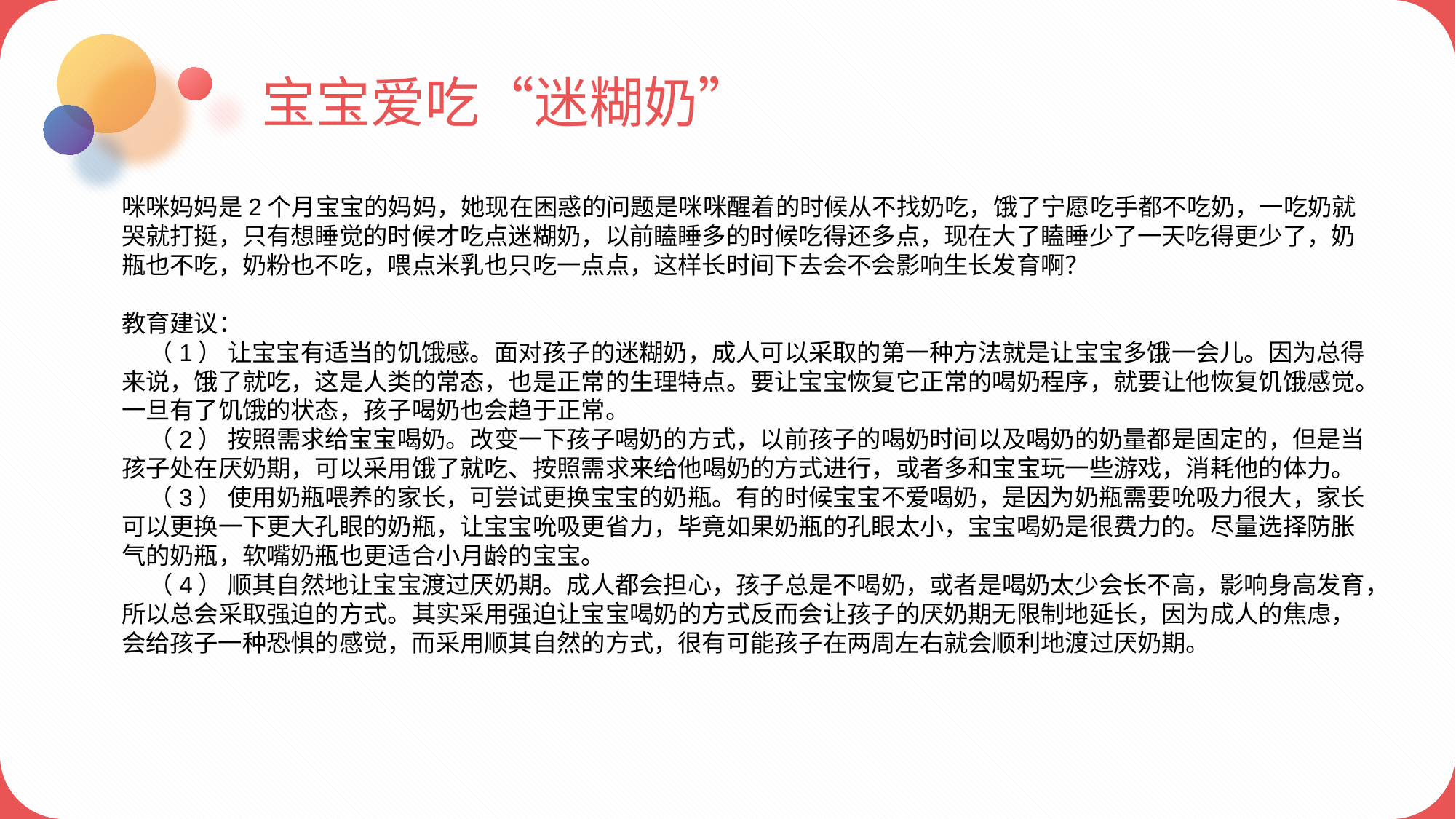

宝宝爱吃“迷糊奶”
咪咪妈妈是2个月宝宝的妈妈，她现在困惑的问题是咪咪醒着的时候从不找奶吃，饿了宁愿吃手都不吃奶，一吃奶就哭就打挺，只有想睡觉的时候才吃点迷糊奶，以前瞌睡多的时候吃得还多点，现在大了瞌睡少了一天吃得更少了，奶瓶也不吃，奶粉也不吃，喂点米乳也只吃一点点，这样长时间下去会不会影响生长发育啊？

教育建议：
    （1） 让宝宝有适当的饥饿感。面对孩子的迷糊奶，成人可以采取的第一种方法就是让宝宝多饿一会儿。因为总得来说，饿了就吃，这是人类的常态，也是正常的生理特点。要让宝宝恢复它正常的喝奶程序，就要让他恢复饥饿感觉。一旦有了饥饿的状态，孩子喝奶也会趋于正常。
    （2） 按照需求给宝宝喝奶。改变一下孩子喝奶的方式，以前孩子的喝奶时间以及喝奶的奶量都是固定的，但是当孩子处在厌奶期，可以采用饿了就吃、按照需求来给他喝奶的方式进行，或者多和宝宝玩一些游戏，消耗他的体力。
    （3） 使用奶瓶喂养的家长，可尝试更换宝宝的奶瓶。有的时候宝宝不爱喝奶，是因为奶瓶需要吮吸力很大，家长可以更换一下更大孔眼的奶瓶，让宝宝吮吸更省力，毕竟如果奶瓶的孔眼太小，宝宝喝奶是很费力的。尽量选择防胀气的奶瓶，软嘴奶瓶也更适合小月龄的宝宝。
    （4） 顺其自然地让宝宝渡过厌奶期。成人都会担心，孩子总是不喝奶，或者是喝奶太少会长不高，影响身高发育，所以总会采取强迫的方式。其实采用强迫让宝宝喝奶的方式反而会让孩子的厌奶期无限制地延长，因为成人的焦虑，会给孩子一种恐惧的感觉，而采用顺其自然的方式，很有可能孩子在两周左右就会顺利地渡过厌奶期。